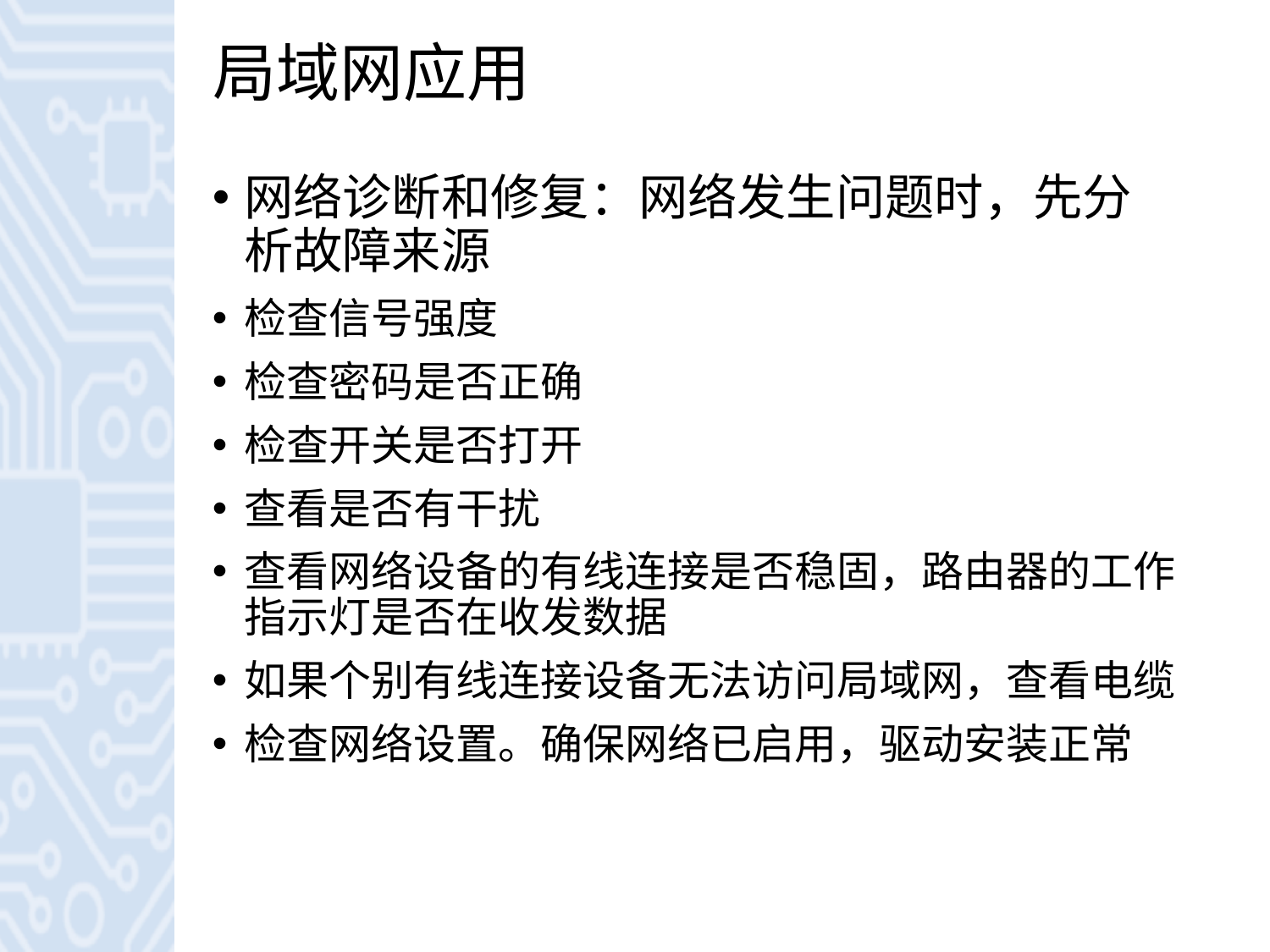

# 局域网应用
网络诊断和修复：网络发生问题时，先分析故障来源
检查信号强度
检查密码是否正确
检查开关是否打开
查看是否有干扰
查看网络设备的有线连接是否稳固，路由器的工作指示灯是否在收发数据
如果个别有线连接设备无法访问局域网，查看电缆
检查网络设置。确保网络已启用，驱动安装正常